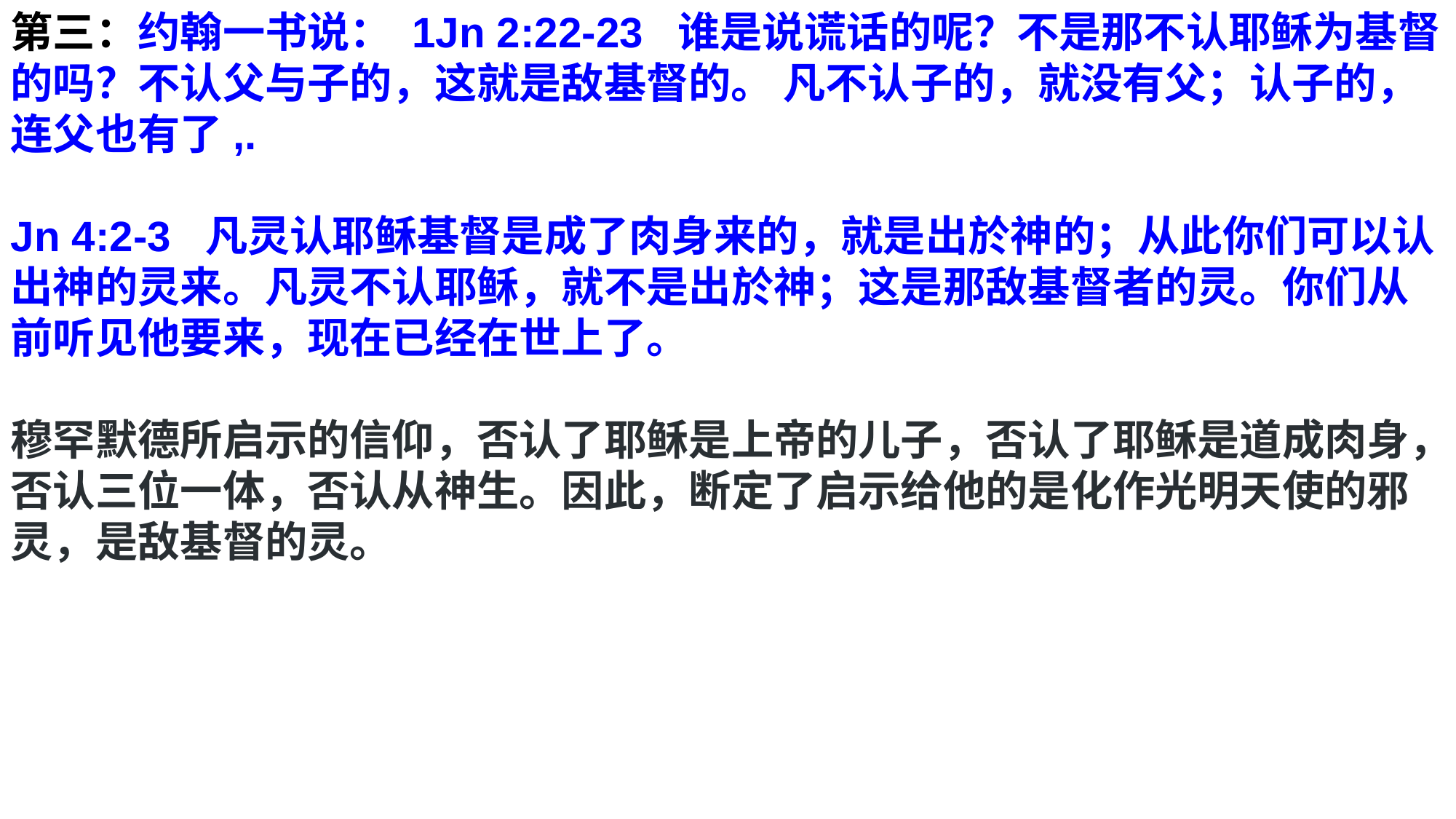

第三：约翰一书说： 1Jn 2:22-23  谁是说谎话的呢？不是那不认耶稣为基督的吗？不认父与子的，这就是敌基督的。 凡不认子的，就没有父；认子的，连父也有了,.

Jn 4:2-3  凡灵认耶稣基督是成了肉身来的，就是出於神的；从此你们可以认出神的灵来。凡灵不认耶稣，就不是出於神；这是那敌基督者的灵。你们从前听见他要来，现在已经在世上了。

穆罕默德所启示的信仰，否认了耶稣是上帝的儿子，否认了耶稣是道成肉身，否认三位一体，否认从神生。因此，断定了启示给他的是化作光明天使的邪灵，是敌基督的灵。